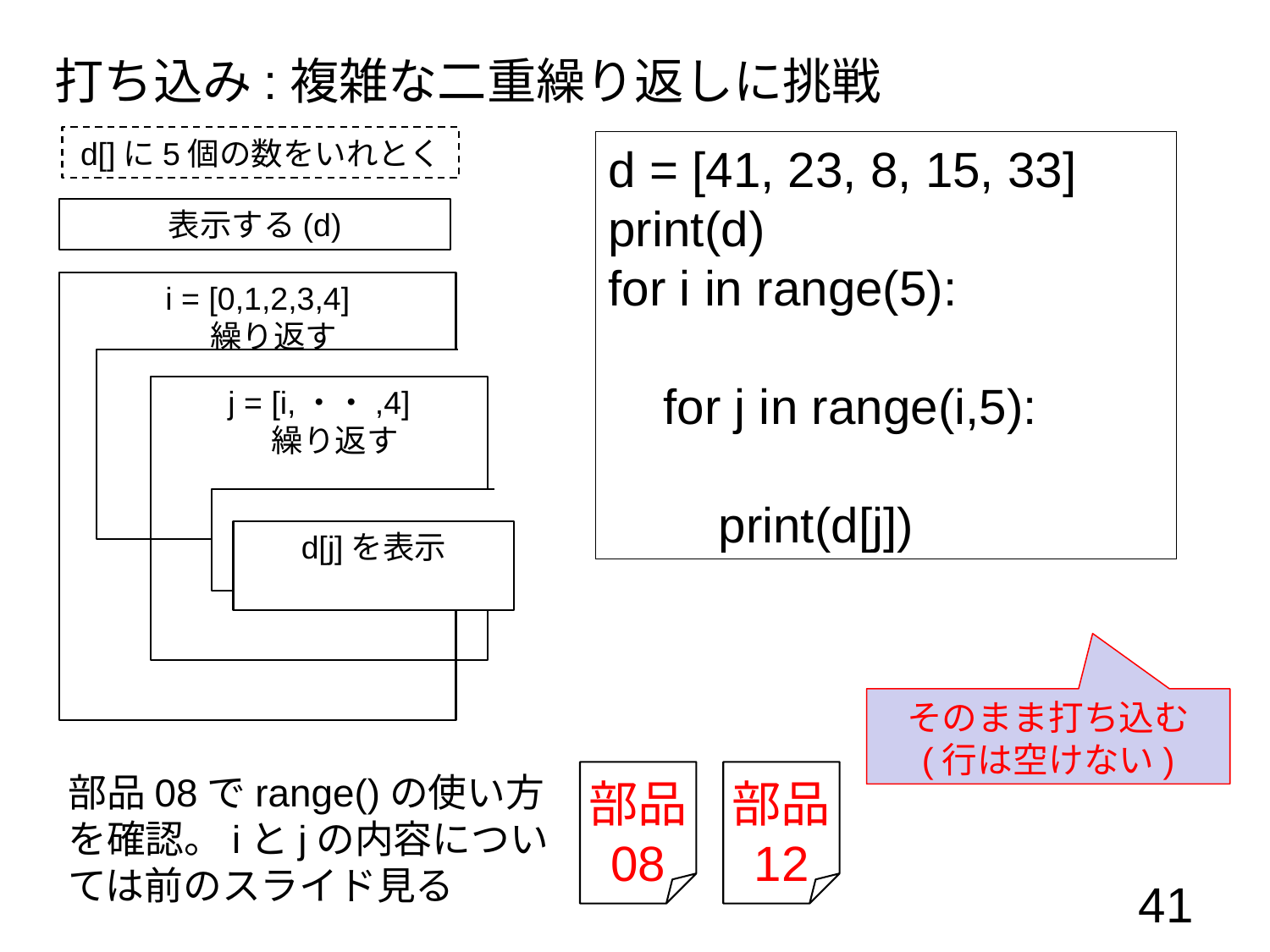

打ち込み:複雑な二重繰り返しに挑戦
d[]に5個の数をいれとく
i = [0,1,2,3,4]
　繰り返す

j = [i,・・,4]
　繰り返す

d[j]を表示

d = [41, 23, 8, 15, 33]
print(d)
for i in range(5):

    for j in range(i,5):

        print(d[j])
表示する(d)
そのまま打ち込む
(行は空けない)
部品08でrange()の使い方を確認。iとjの内容については前のスライド見る

部品
08

部品
12
41